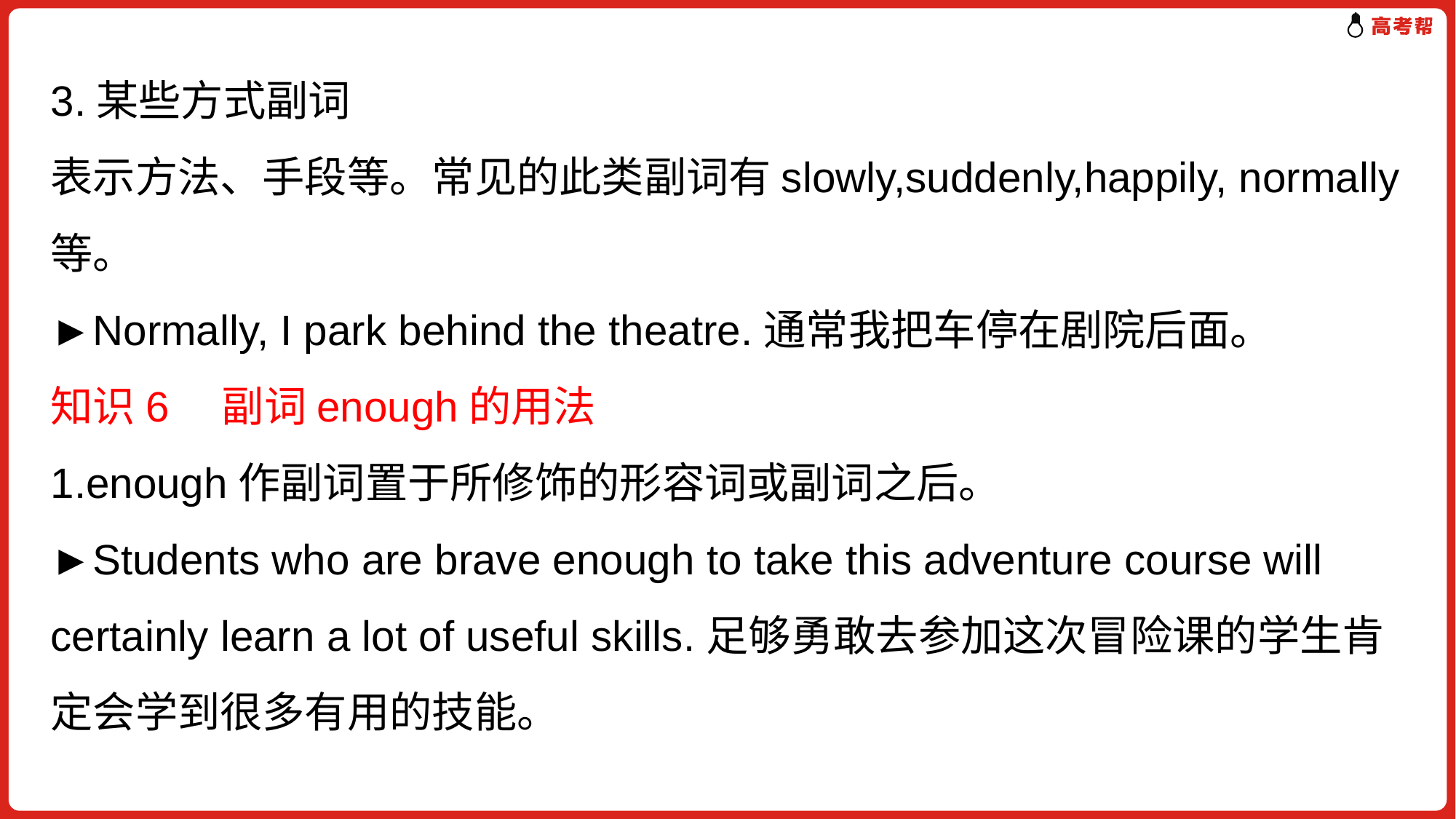

3.某些方式副词
表示方法、手段等。常见的此类副词有slowly,suddenly,happily, normally等。
►Normally, I park behind the theatre.通常我把车停在剧院后面。
知识6　副词enough的用法
1.enough作副词置于所修饰的形容词或副词之后。
►Students who are brave enough to take this adventure course will certainly learn a lot of useful skills.足够勇敢去参加这次冒险课的学生肯定会学到很多有用的技能。